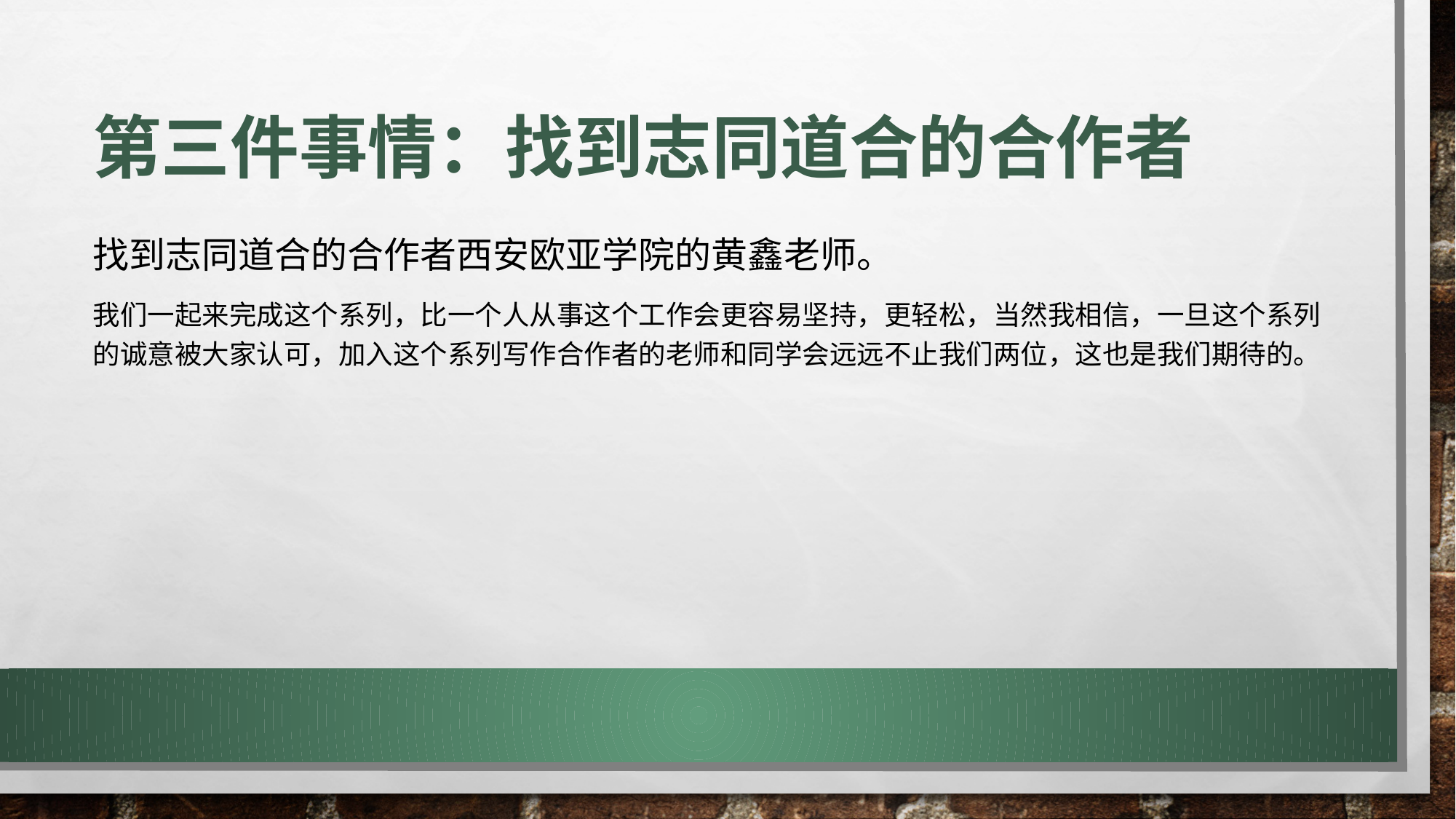

# 第三件事情：找到志同道合的合作者
找到志同道合的合作者西安欧亚学院的黄鑫老师。
我们一起来完成这个系列，比一个人从事这个工作会更容易坚持，更轻松，当然我相信，一旦这个系列的诚意被大家认可，加入这个系列写作合作者的老师和同学会远远不止我们两位，这也是我们期待的。